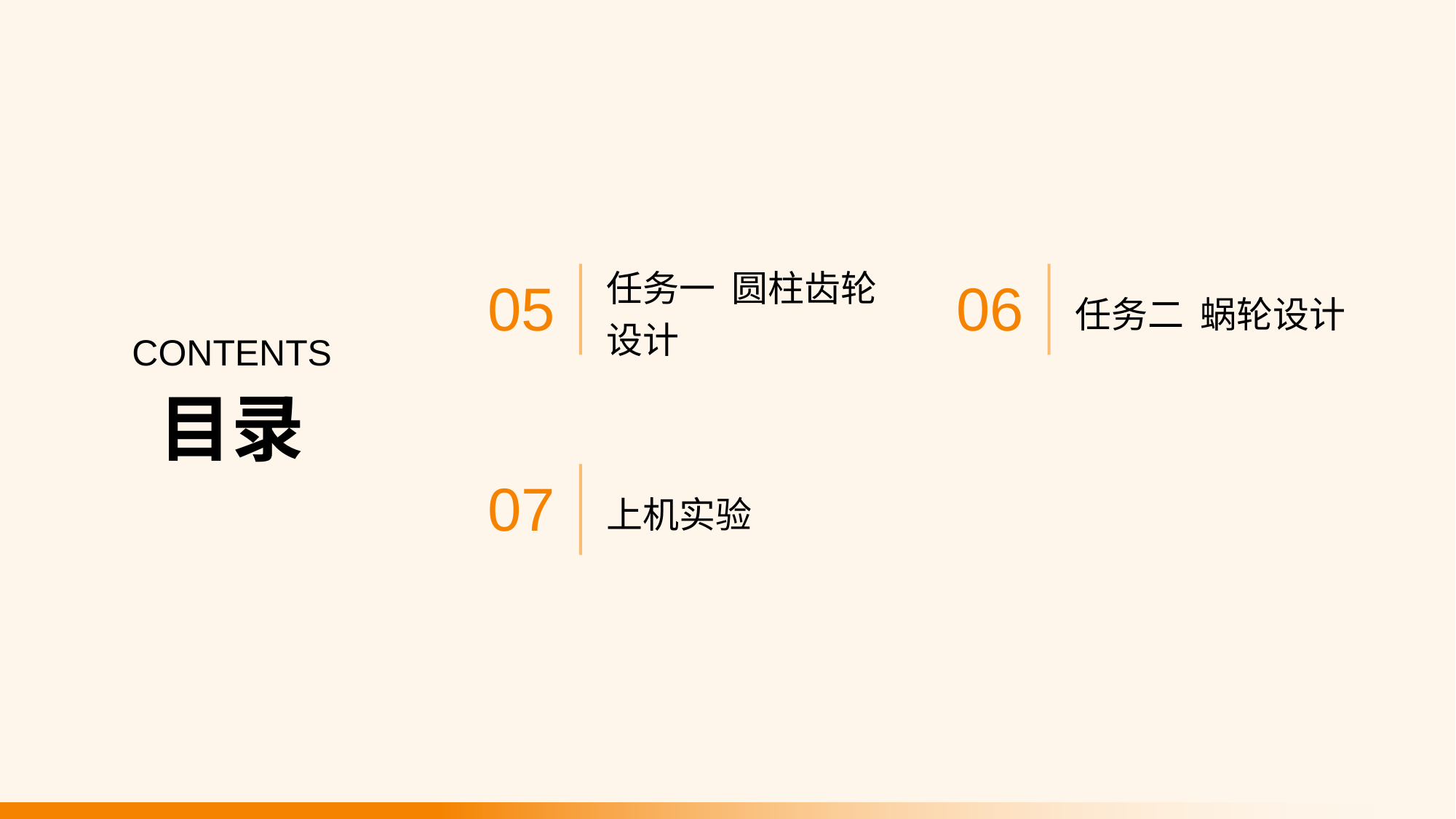

任务一  圆柱齿轮设计
任务二  蜗轮设计

05
06
CONTENTS
目录
上机实验

07